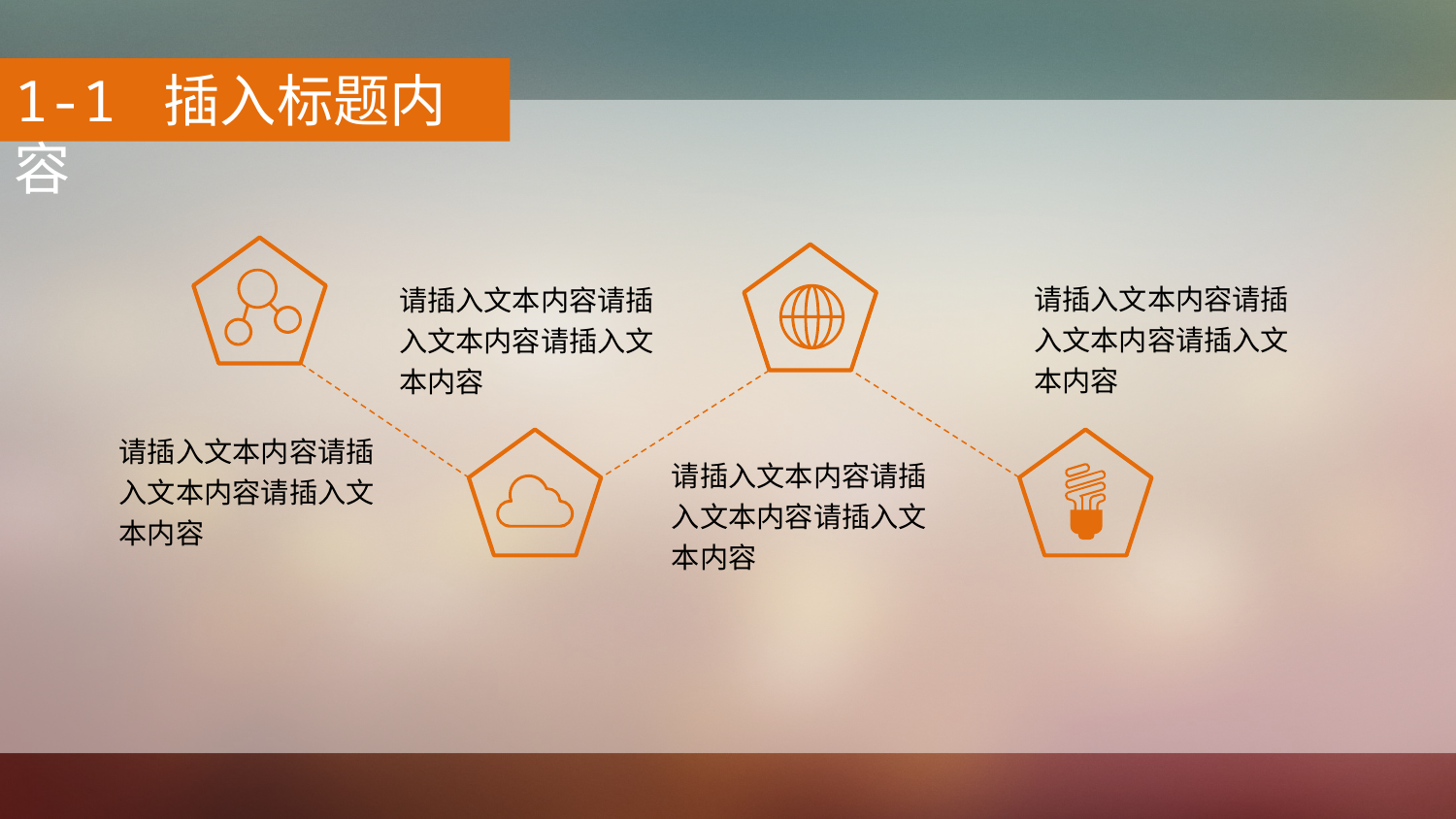

1-1 插入标题内容

请插入文本内容请插入文本内容请插入文本内容
请插入文本内容请插入文本内容请插入文本内容
请插入文本内容请插入文本内容请插入文本内容

请插入文本内容请插入文本内容请插入文本内容